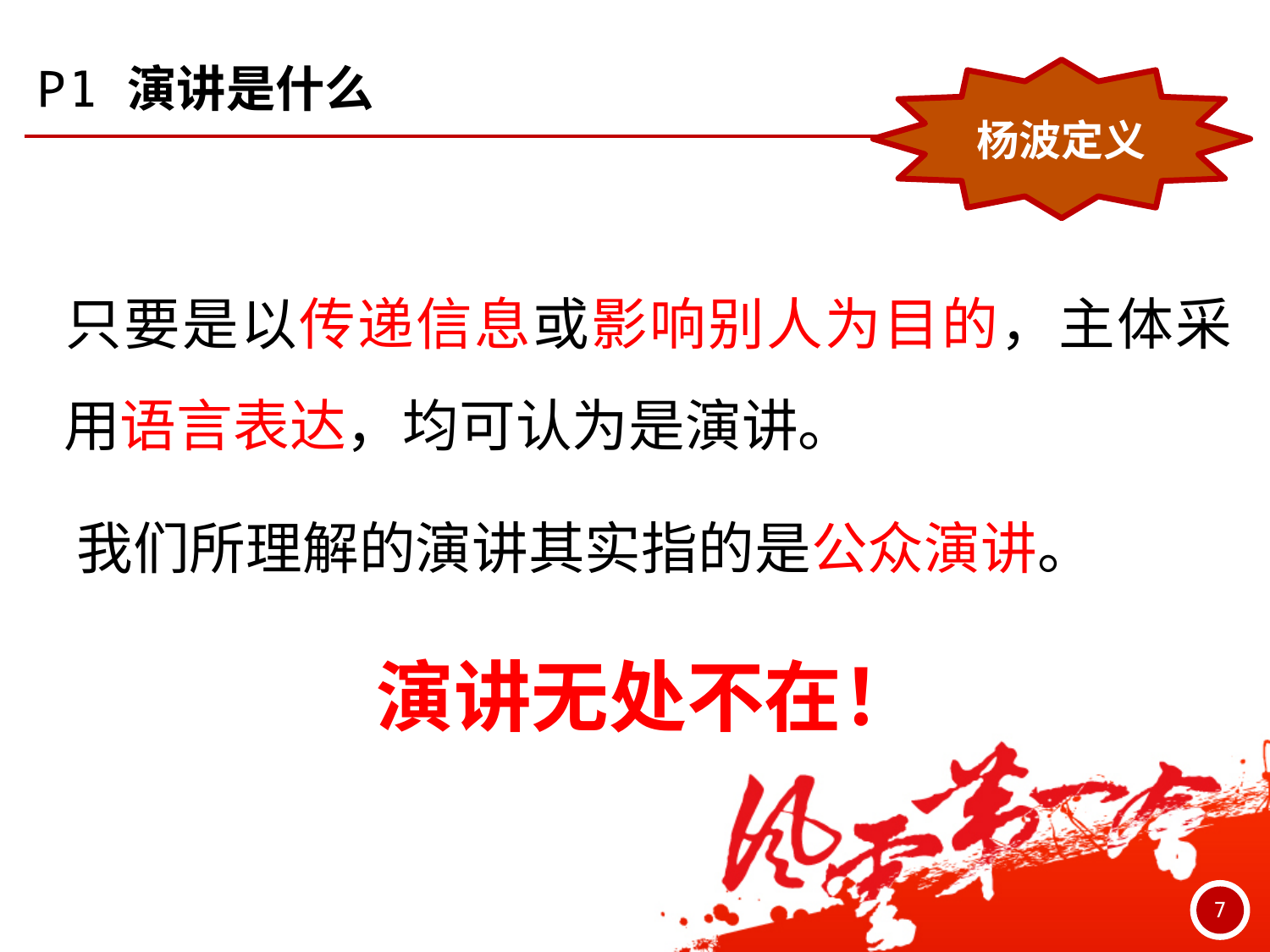

# P1 演讲是什么
杨波定义
	只要是以传递信息或影响别人为目的，主体采用语言表达，均可认为是演讲。
  我们所理解的演讲其实指的是公众演讲。
	演讲无处不在！
7